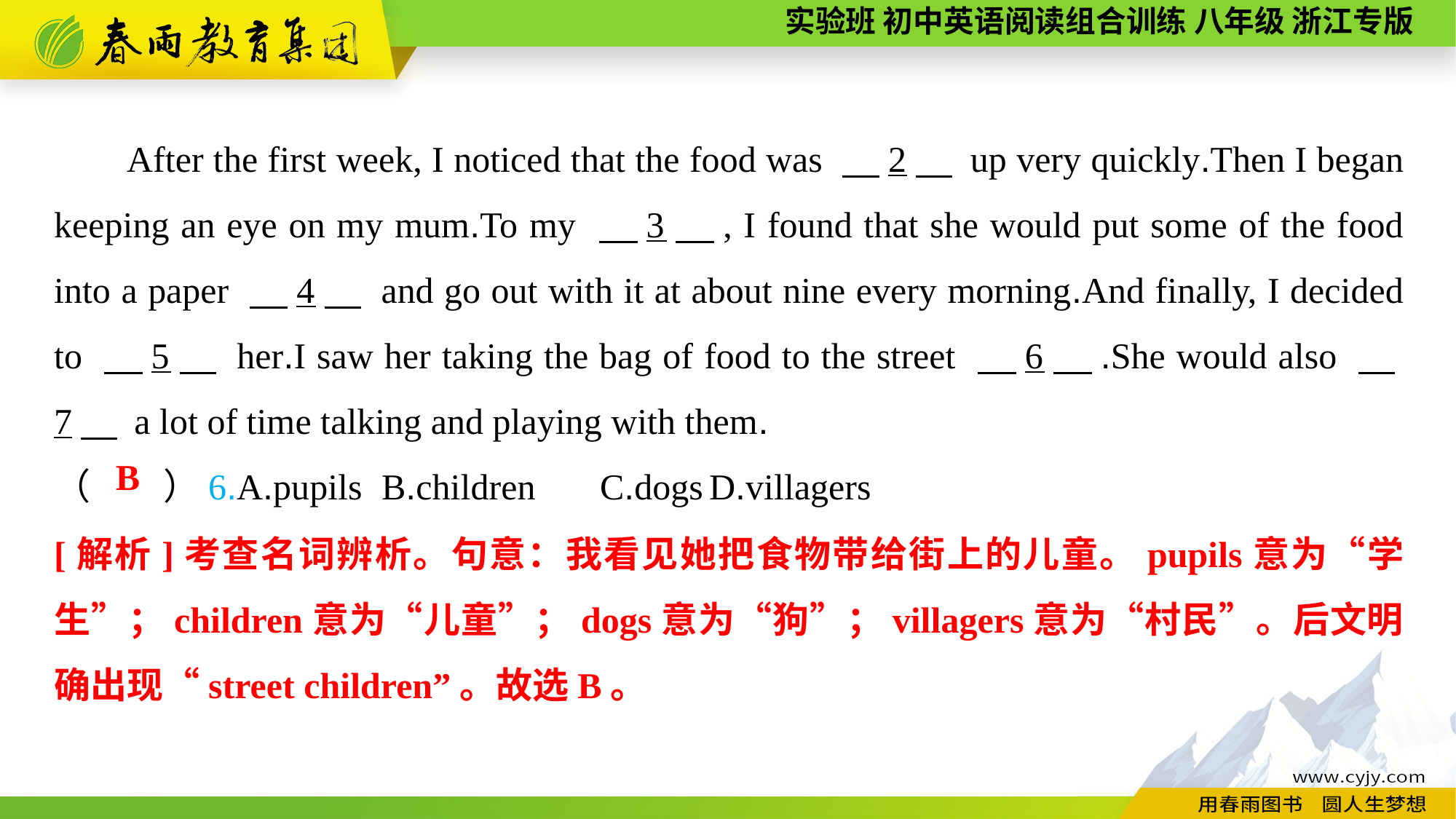

After the first week, I noticed that the food was 　2　 up very quickly.Then I began keeping an eye on my mum.To my 　3　, I found that she would put some of the food into a paper 　4　 and go out with it at about nine every morning.And finally, I decided to 　5　 her.I saw her taking the bag of food to the street 　6　.She would also 　7　 a lot of time talking and playing with them.
（　　）6.A.pupils	B.children	C.dogs	D.villagers
B
[解析]考查名词辨析。句意：我看见她把食物带给街上的儿童。pupils意为“学生”；children意为“儿童”；dogs意为“狗”；villagers意为“村民”。后文明确出现“street children”。故选B。